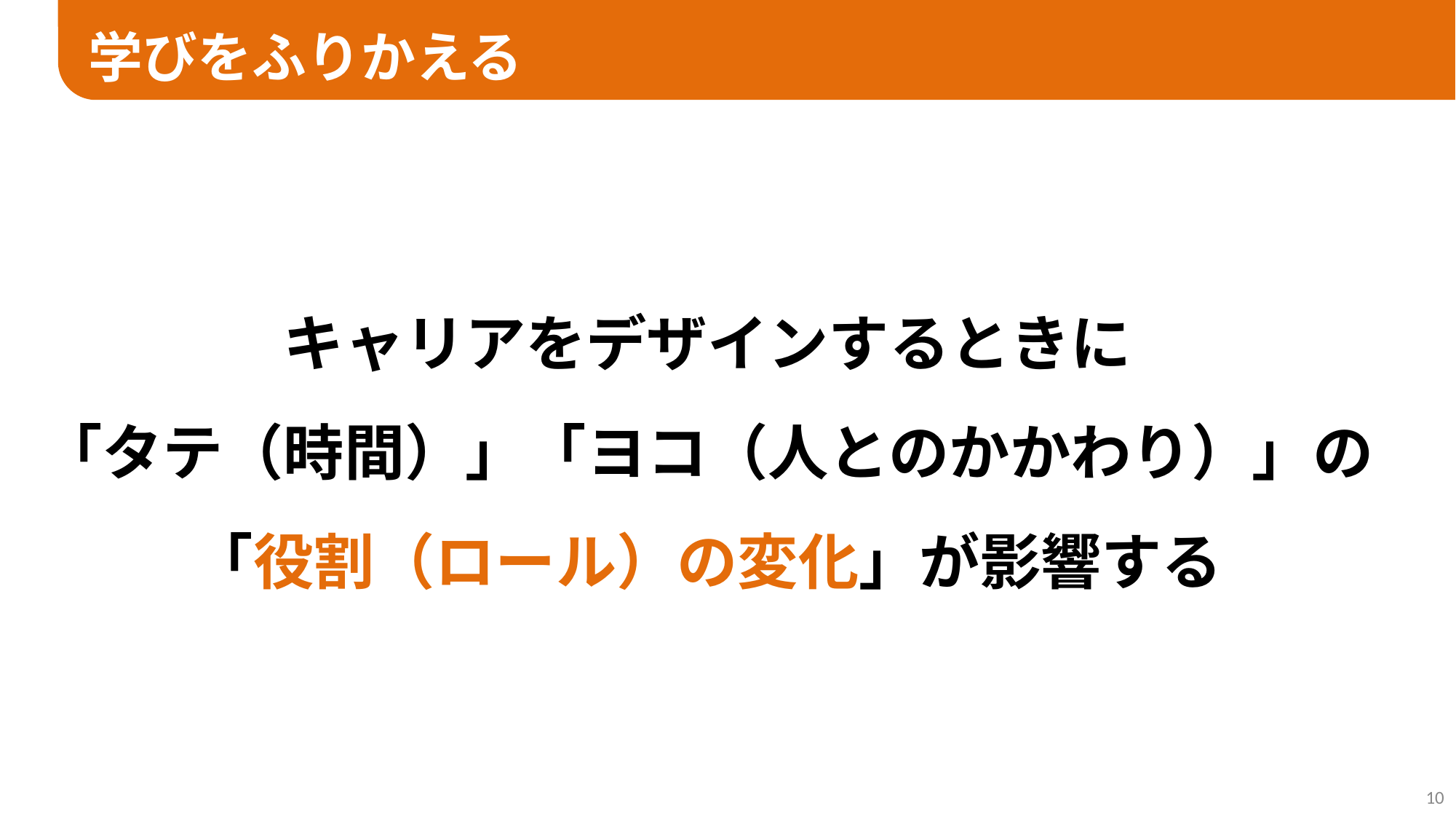

学びをふりかえる
キャリアをデザインするときに
「タテ（時間）」「ヨコ（人とのかかわり）」の
「役割（ロール）の変化」が影響する
10